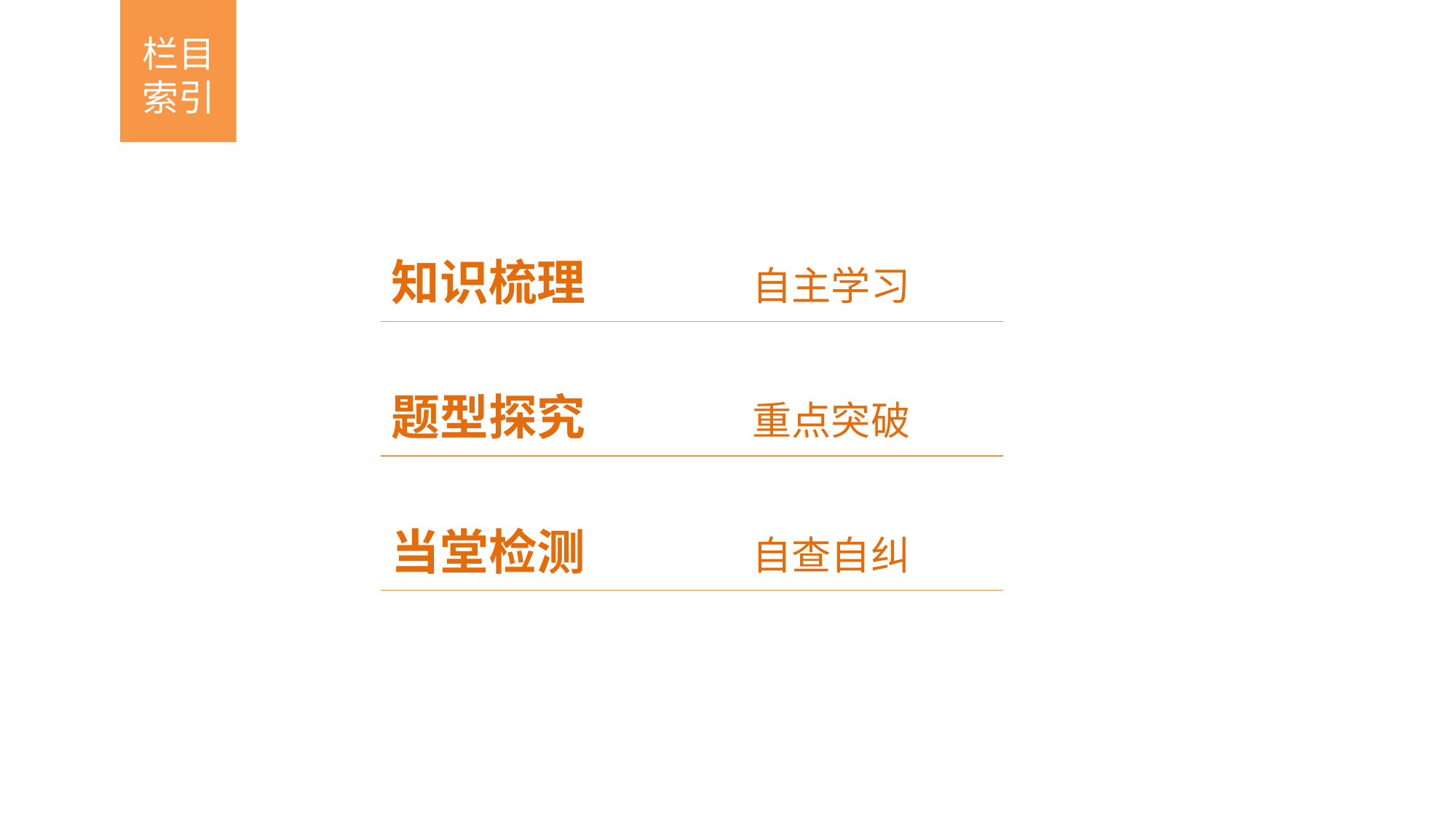

栏目索引
知识梳理               自主学习
题型探究               重点突破
当堂检测               自查自纠